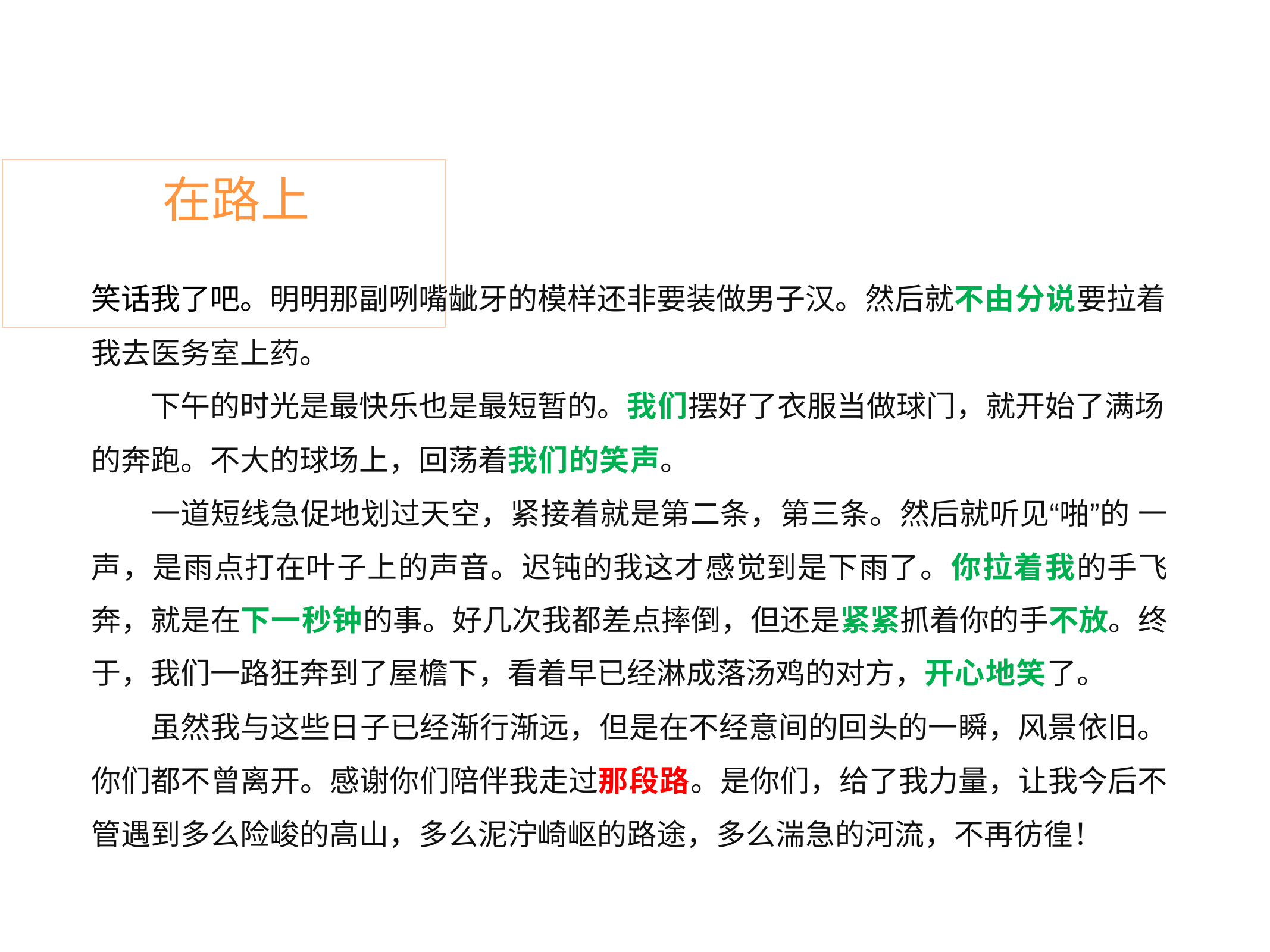

# 在路上
笑话我了吧。明明那副咧嘴龇牙的模样还非要装做男子汉。然后就不由分说要拉着 我去医务室上药。
下午的时光是最快乐也是最短暂的。我们摆好了衣服当做球门，就开始了满场
的奔跑。不大的球场上，回荡着我们的笑声。
一道短线急促地划过天空，紧接着就是第二条，第三条。然后就听见“啪”的 一声，是雨点打在叶子上的声音。迟钝的我这才感觉到是下雨了。你拉着我的手飞 奔，就是在下一秒钟的事。好几次我都差点摔倒，但还是紧紧抓着你的手不放。终 于，我们一路狂奔到了屋檐下，看着早已经淋成落汤鸡的对方，开心地笑了。
虽然我与这些日子已经渐行渐远，但是在不经意间的回头的一瞬，风景依旧。 你们都不曾离开。感谢你们陪伴我走过那段路。是你们，给了我力量，让我今后不 管遇到多么险峻的高山，多么泥泞崎岖的路途，多么湍急的河流，不再彷徨！